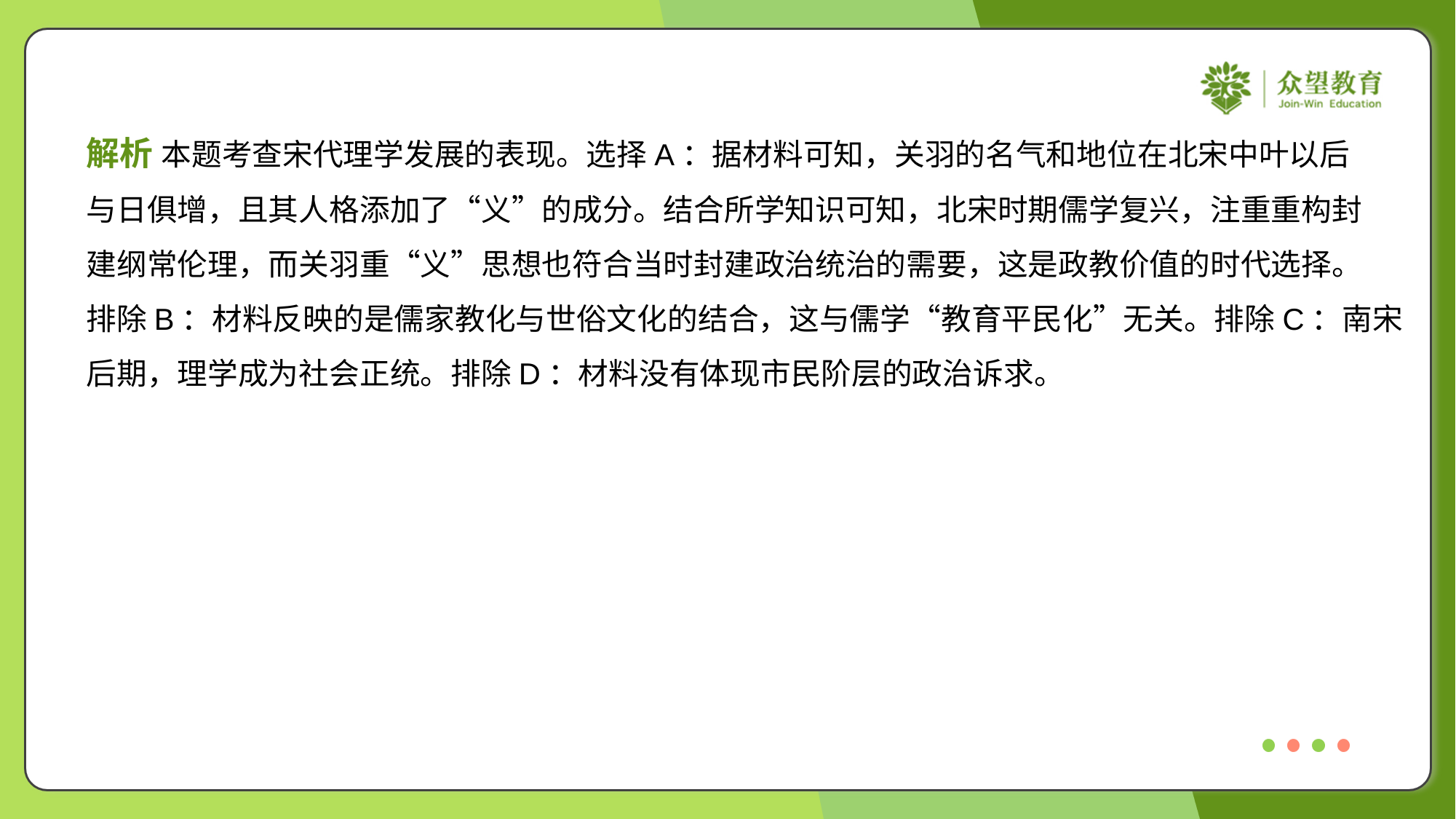

解析 本题考查宋代理学发展的表现。选择A：据材料可知，关羽的名气和地位在北宋中叶以后
与日俱增，且其人格添加了“义”的成分。结合所学知识可知，北宋时期儒学复兴，注重重构封
建纲常伦理，而关羽重“义”思想也符合当时封建政治统治的需要，这是政教价值的时代选择。
排除B：材料反映的是儒家教化与世俗文化的结合，这与儒学“教育平民化”无关。排除C：南宋
后期，理学成为社会正统。排除D：材料没有体现市民阶层的政治诉求。